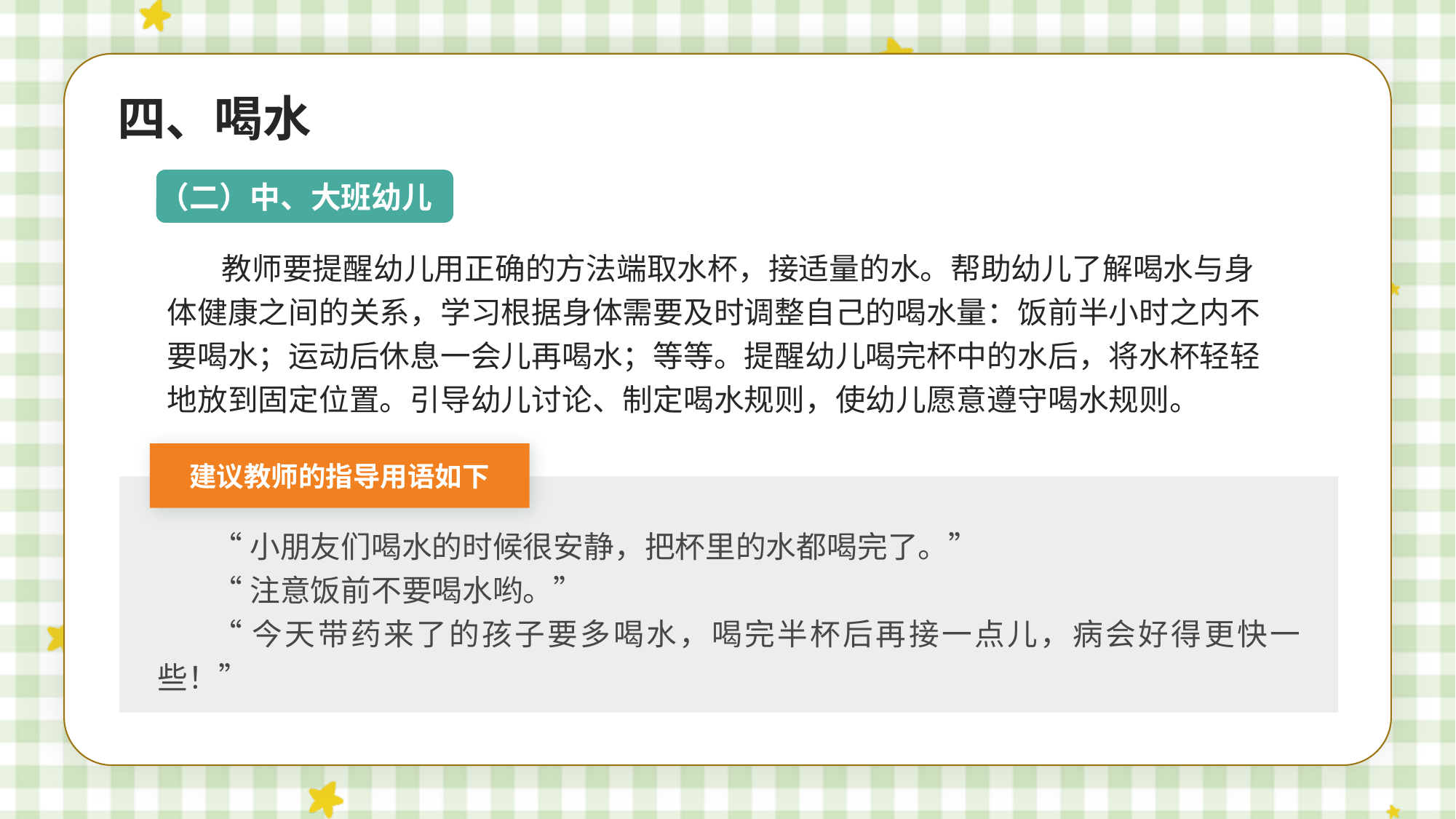

四、喝水
（二）中、大班幼儿
教师要提醒幼儿用正确的方法端取水杯，接适量的水。帮助幼儿了解喝水与身体健康之间的关系，学习根据身体需要及时调整自己的喝水量：饭前半小时之内不要喝水；运动后休息一会儿再喝水；等等。提醒幼儿喝完杯中的水后，将水杯轻轻地放到固定位置。引导幼儿讨论、制定喝水规则，使幼儿愿意遵守喝水规则。
建议教师的指导用语如下
“小朋友们喝水的时候很安静，把杯里的水都喝完了。”
“注意饭前不要喝水哟。”
“今天带药来了的孩子要多喝水，喝完半杯后再接一点儿，病会好得更快一些！”